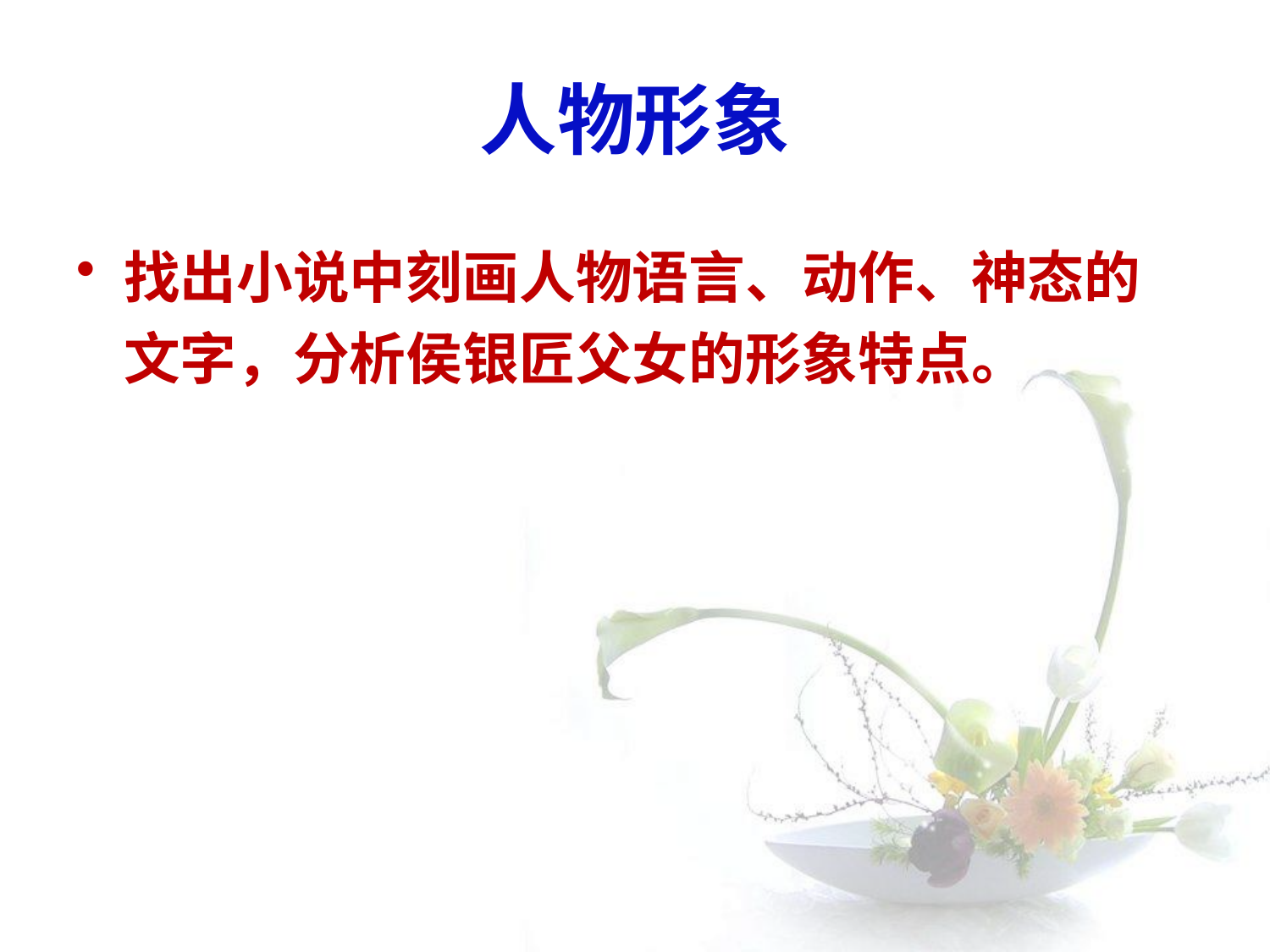

# 人物形象
找出小说中刻画人物语言、动作、神态的文字，分析侯银匠父女的形象特点。